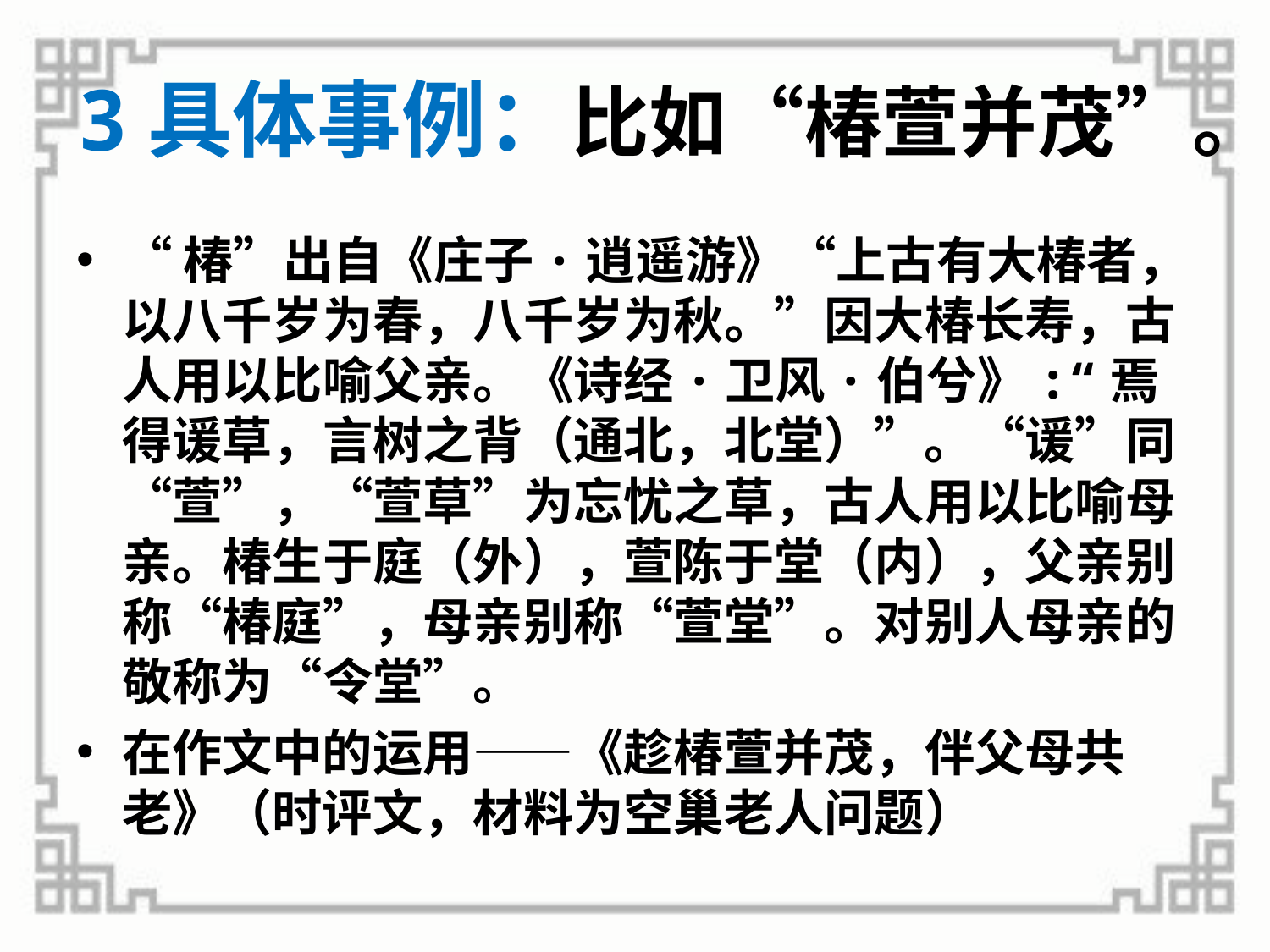

# 3具体事例：比如“椿萱并茂”。
“椿”出自《庄子·逍遥游》“上古有大椿者，以八千岁为春，八千岁为秋。”因大椿长寿，古人用以比喻父亲。《诗经·卫风·伯兮》:“焉得谖草，言树之背（通北，北堂）”。“谖”同“萱”，“萱草”为忘忧之草，古人用以比喻母亲。椿生于庭（外），萱陈于堂（内），父亲别称“椿庭”，母亲别称“萱堂”。对别人母亲的敬称为“令堂”。
在作文中的运用——《趁椿萱并茂，伴父母共老》（时评文，材料为空巢老人问题）